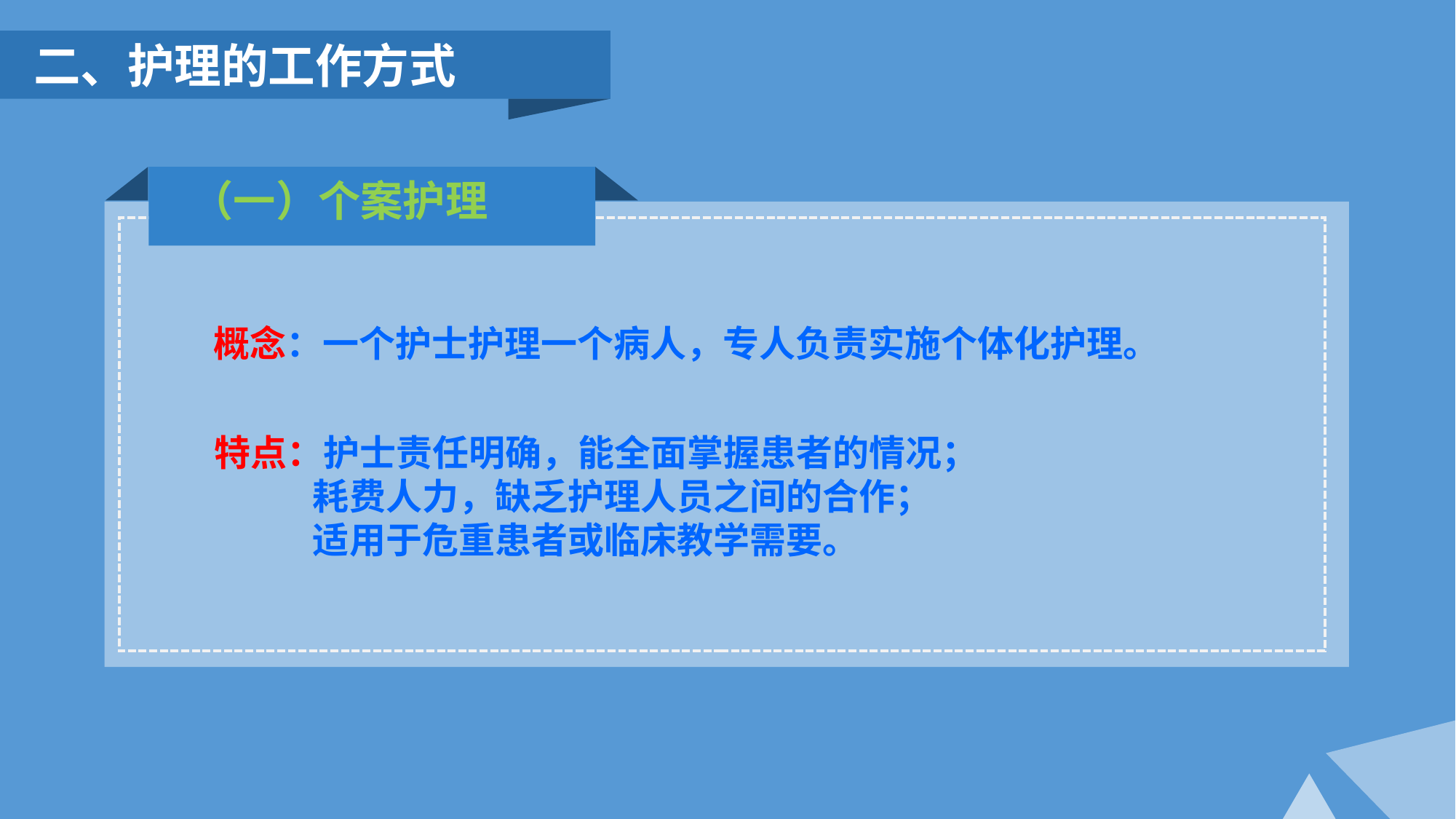

二、护理的工作方式

（一）个案护理

概念：一个护士护理一个病人，专人负责实施个体化护理。
特点：护士责任明确，能全面掌握患者的情况；
           耗费人力，缺乏护理人员之间的合作；
           适用于危重患者或临床教学需要。